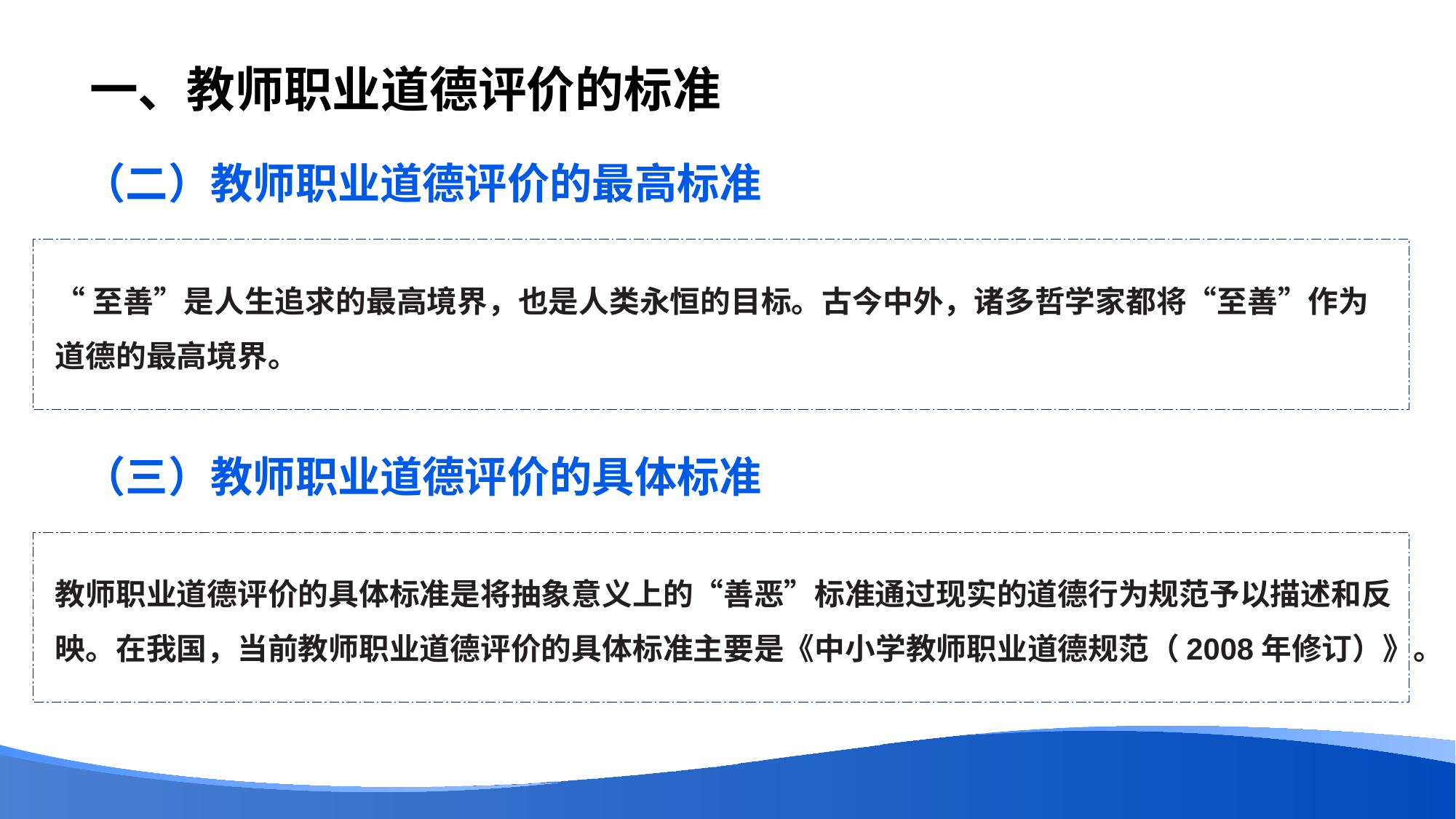

# 一、教师职业道德评价的标准
（二）教师职业道德评价的最高标准

“至善”是人生追求的最高境界，也是人类永恒的目标。古今中外，诸多哲学家都将“至善”作为道德的最高境界。
（三）教师职业道德评价的具体标准

教师职业道德评价的具体标准是将抽象意义上的“善恶”标准通过现实的道德行为规范予以描述和反映。在我国，当前教师职业道德评价的具体标准主要是《中小学教师职业道德规范（2008年修订）》。